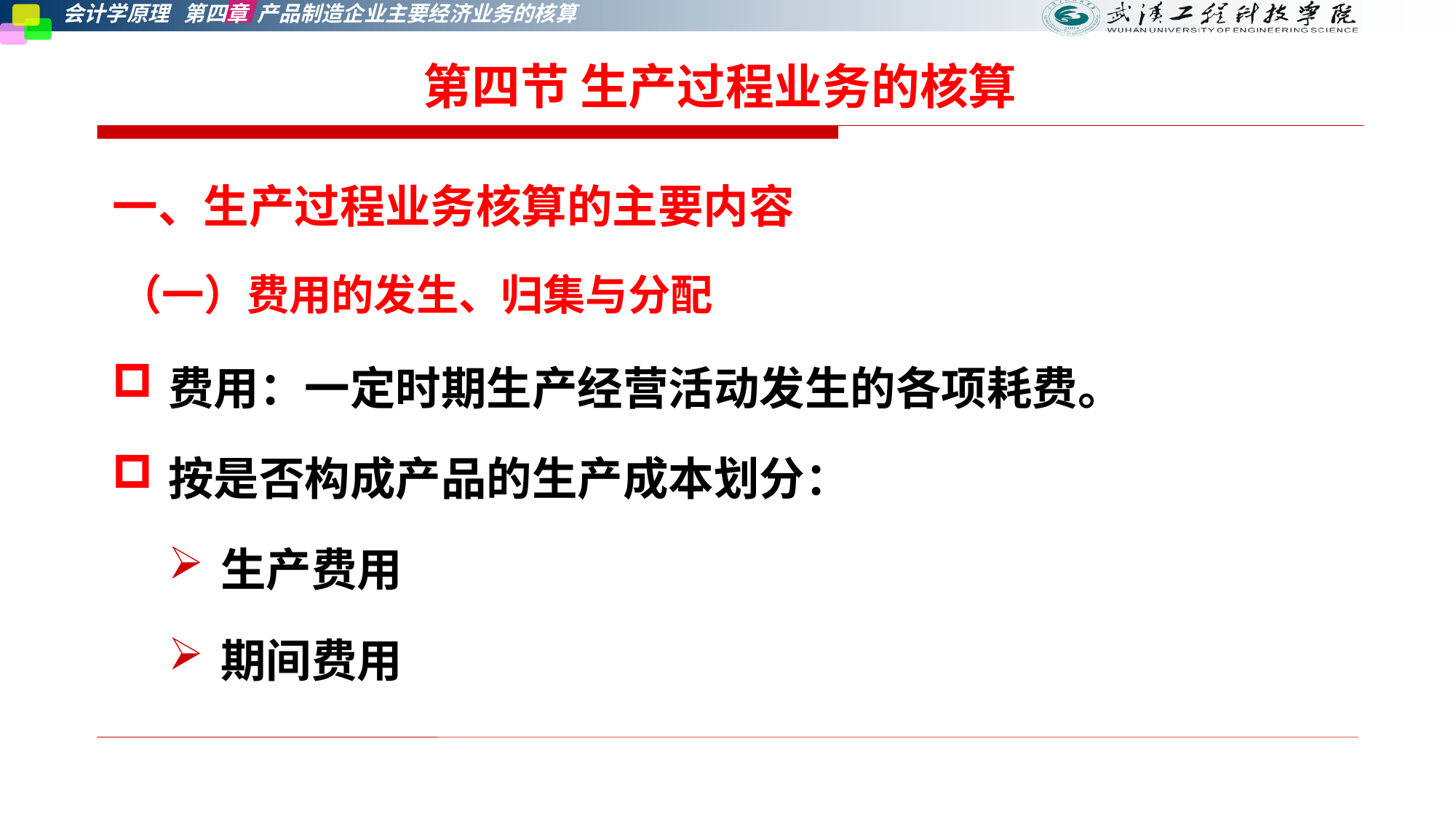

第四节 生产过程业务的核算
一、生产过程业务核算的主要内容

费用：一定时期生产经营活动发生的各项耗费。
按是否构成产品的生产成本划分：
生产费用
期间费用
（一）费用的发生、归集与分配